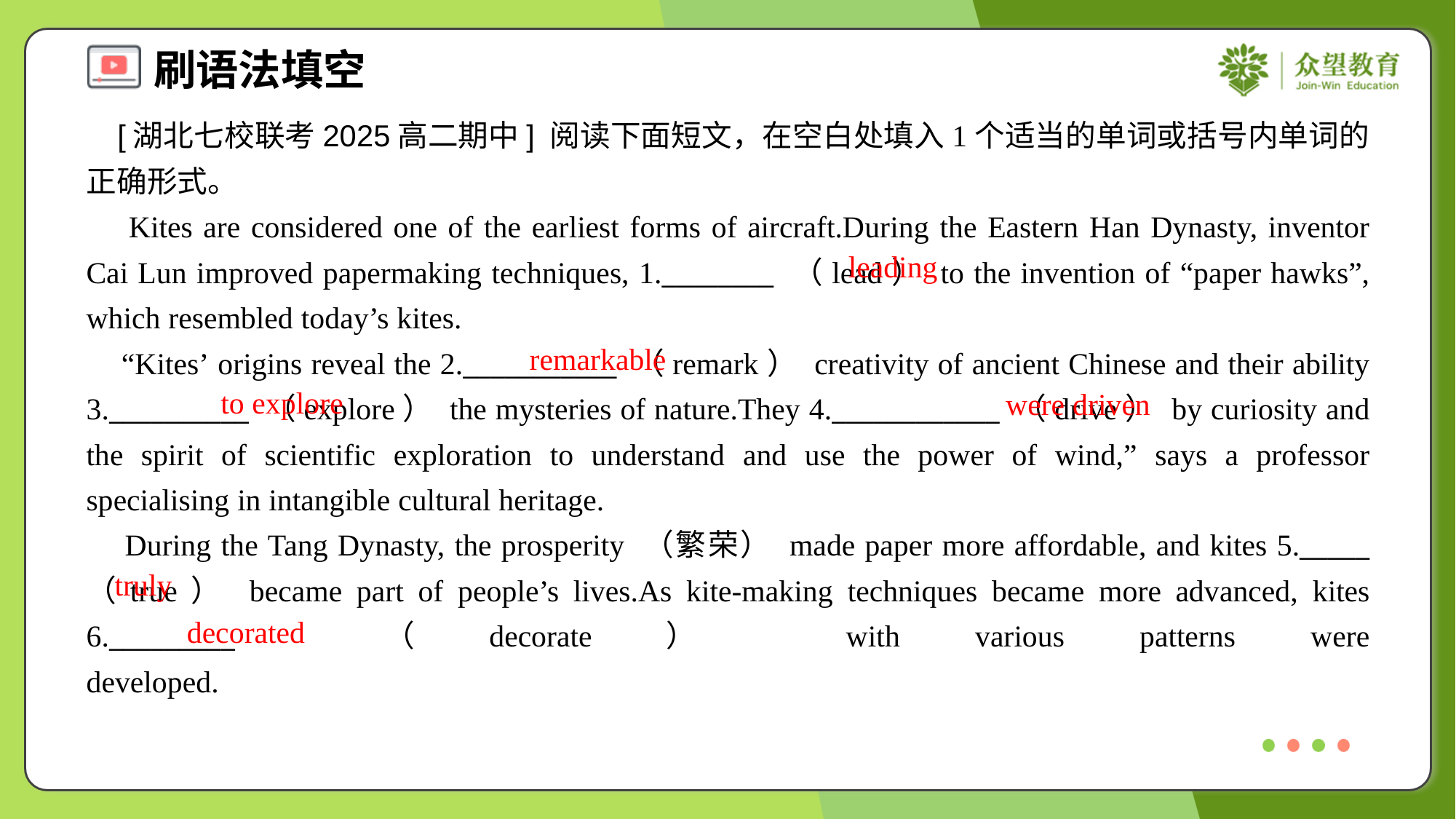

[湖北七校联考2025高二期中] 阅读下面短文，在空白处填入1个适当的单词或括号内单词的正确形式。
    Kites are considered one of the earliest forms of aircraft.During the Eastern Han Dynasty, inventor Cai Lun improved papermaking techniques, 1.________ （lead） to the invention of “paper hawks”, which resembled today’s kites.
    “Kites’ origins reveal the 2.___________ （remark） creativity of ancient Chinese and their ability 3.__________ （explore） the mysteries of nature.They 4.____________ （drive） by curiosity and the spirit of scientific exploration to understand and use the power of wind,” says a professor specialising in intangible cultural heritage.
    During the Tang Dynasty, the prosperity （繁荣） made paper more affordable, and kites 5._____ （true） became part of people’s lives.As kite-making techniques became more advanced, kites 6._________ （decorate） with various patterns were developed.#1.3
leading
remarkable
to explore
were driven
truly
decorated